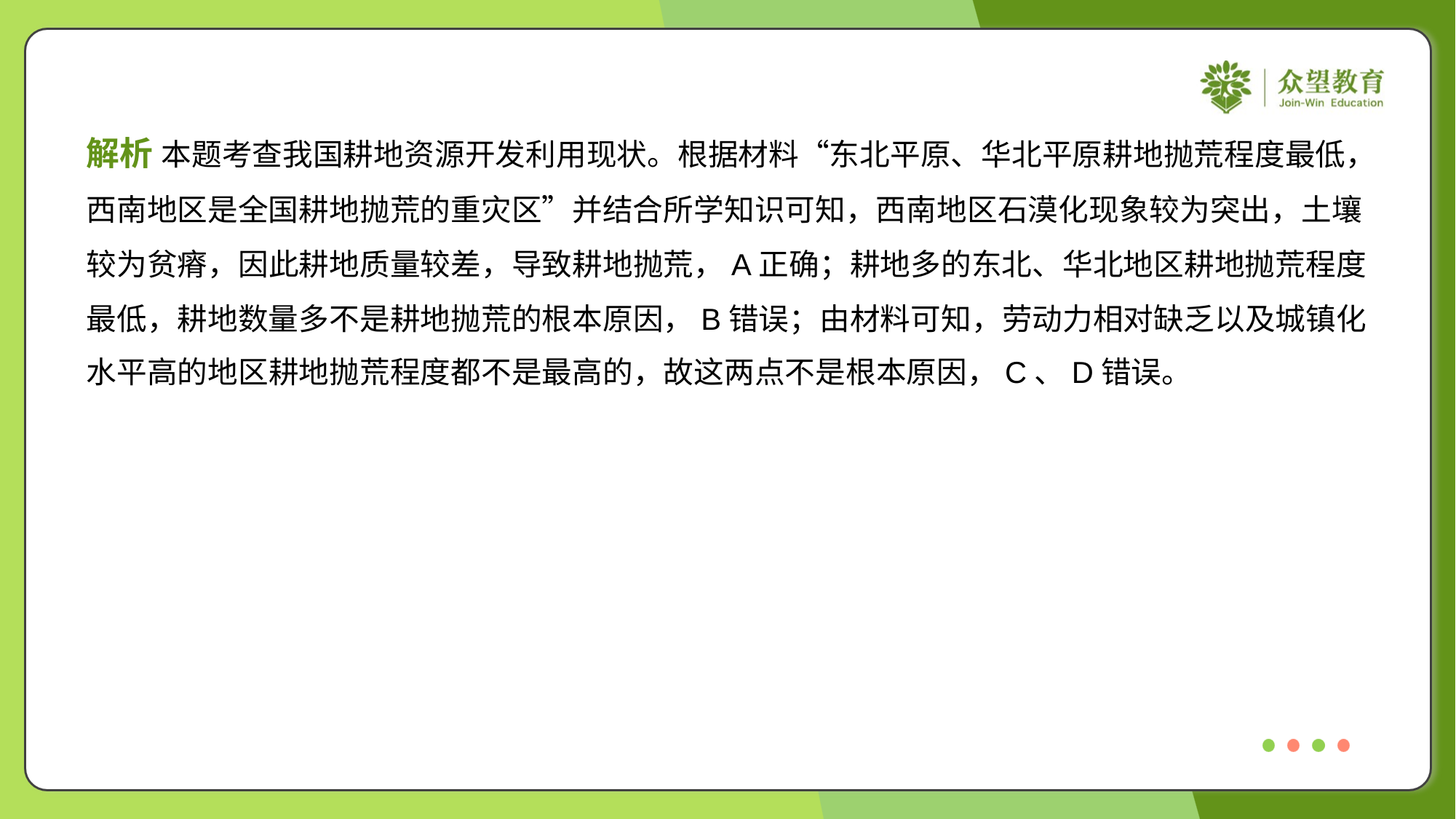

解析 本题考查我国耕地资源开发利用现状。根据材料“东北平原、华北平原耕地抛荒程度最低，
西南地区是全国耕地抛荒的重灾区”并结合所学知识可知，西南地区石漠化现象较为突出，土壤
较为贫瘠，因此耕地质量较差，导致耕地抛荒，A正确；耕地多的东北、华北地区耕地抛荒程度
最低，耕地数量多不是耕地抛荒的根本原因，B错误；由材料可知，劳动力相对缺乏以及城镇化
水平高的地区耕地抛荒程度都不是最高的，故这两点不是根本原因，C、D错误。